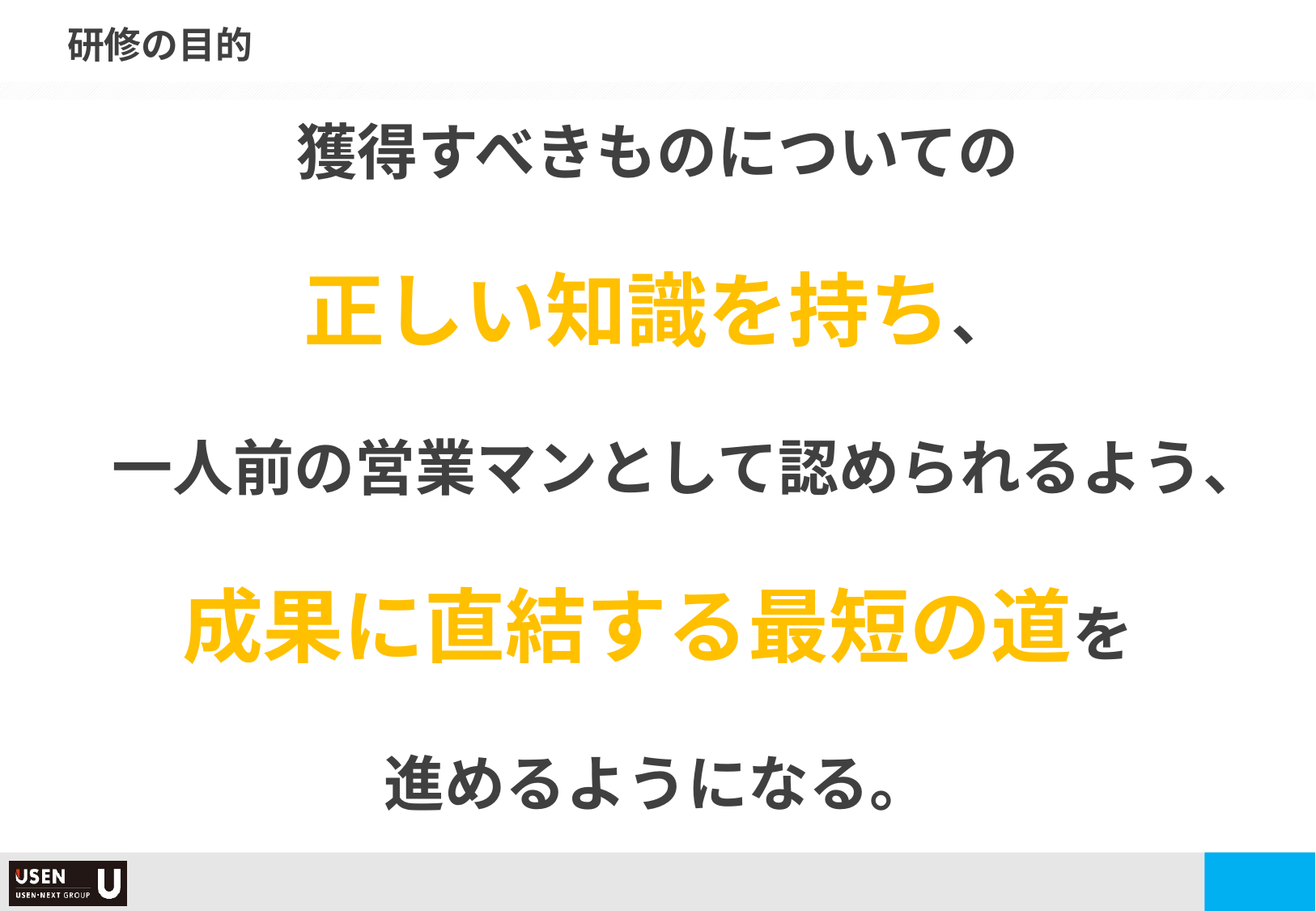

研修の目的
獲得すべきものについての

正しい知識を持ち、

一人前の営業マンとして認められるよう、

成果に直結する最短の道を

進めるようになる。
4